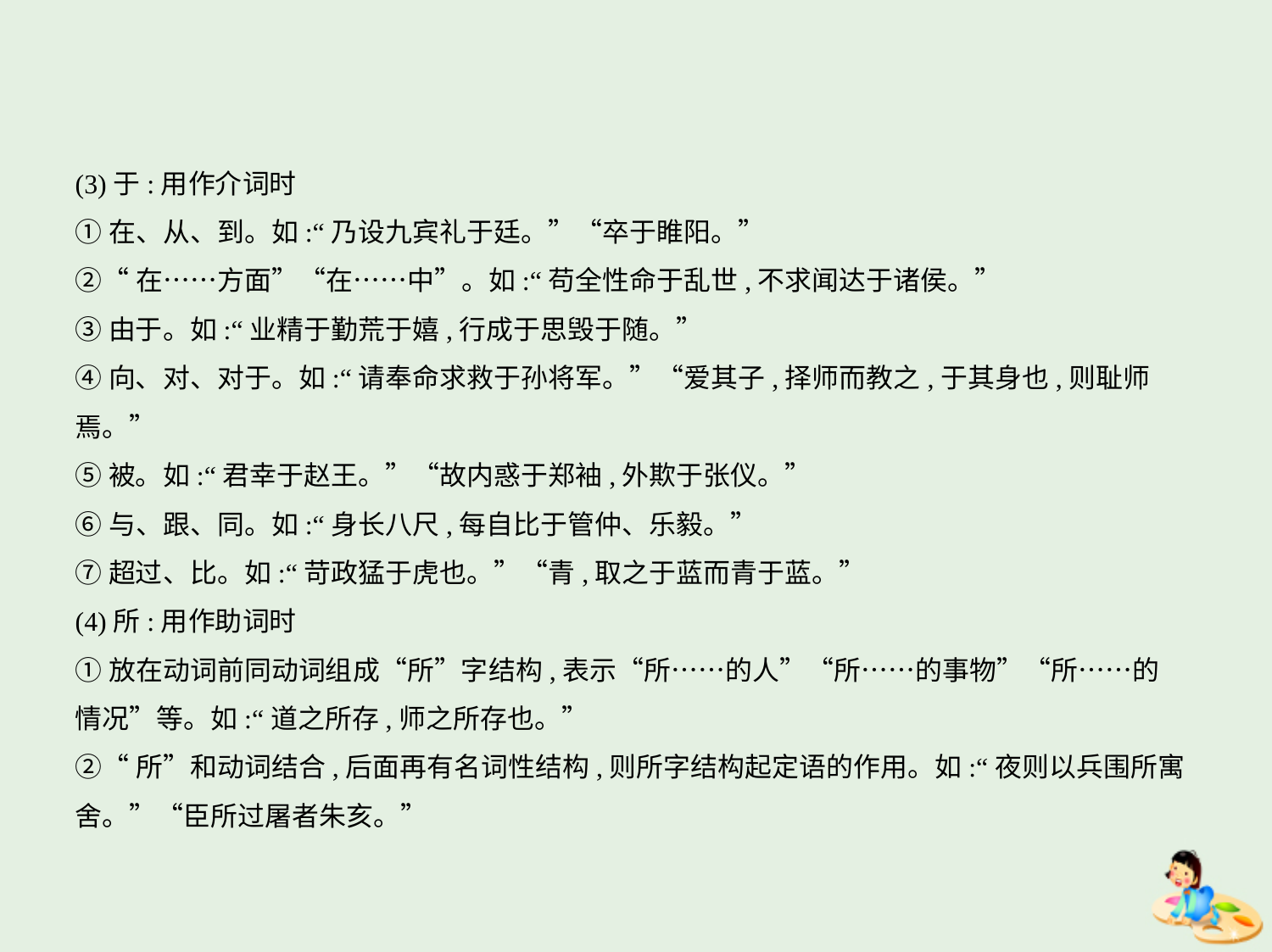

(3)于:用作介词时
①在、从、到。如:“乃设九宾礼于廷。”“卒于睢阳。”
②“在……方面”“在……中”。如:“苟全性命于乱世,不求闻达于诸侯。”
③由于。如:“业精于勤荒于嬉,行成于思毁于随。”
④向、对、对于。如:“请奉命求救于孙将军。”“爱其子,择师而教之,于其身也,则耻师
焉。”
⑤被。如:“君幸于赵王。”“故内惑于郑袖,外欺于张仪。”
⑥与、跟、同。如:“身长八尺,每自比于管仲、乐毅。”
⑦超过、比。如:“苛政猛于虎也。”“青,取之于蓝而青于蓝。”
(4)所:用作助词时
①放在动词前同动词组成“所”字结构,表示“所……的人”“所……的事物”“所……的
情况”等。如:“道之所存,师之所存也。”
②“所”和动词结合,后面再有名词性结构,则所字结构起定语的作用。如:“夜则以兵围所寓
舍。”“臣所过屠者朱亥。”